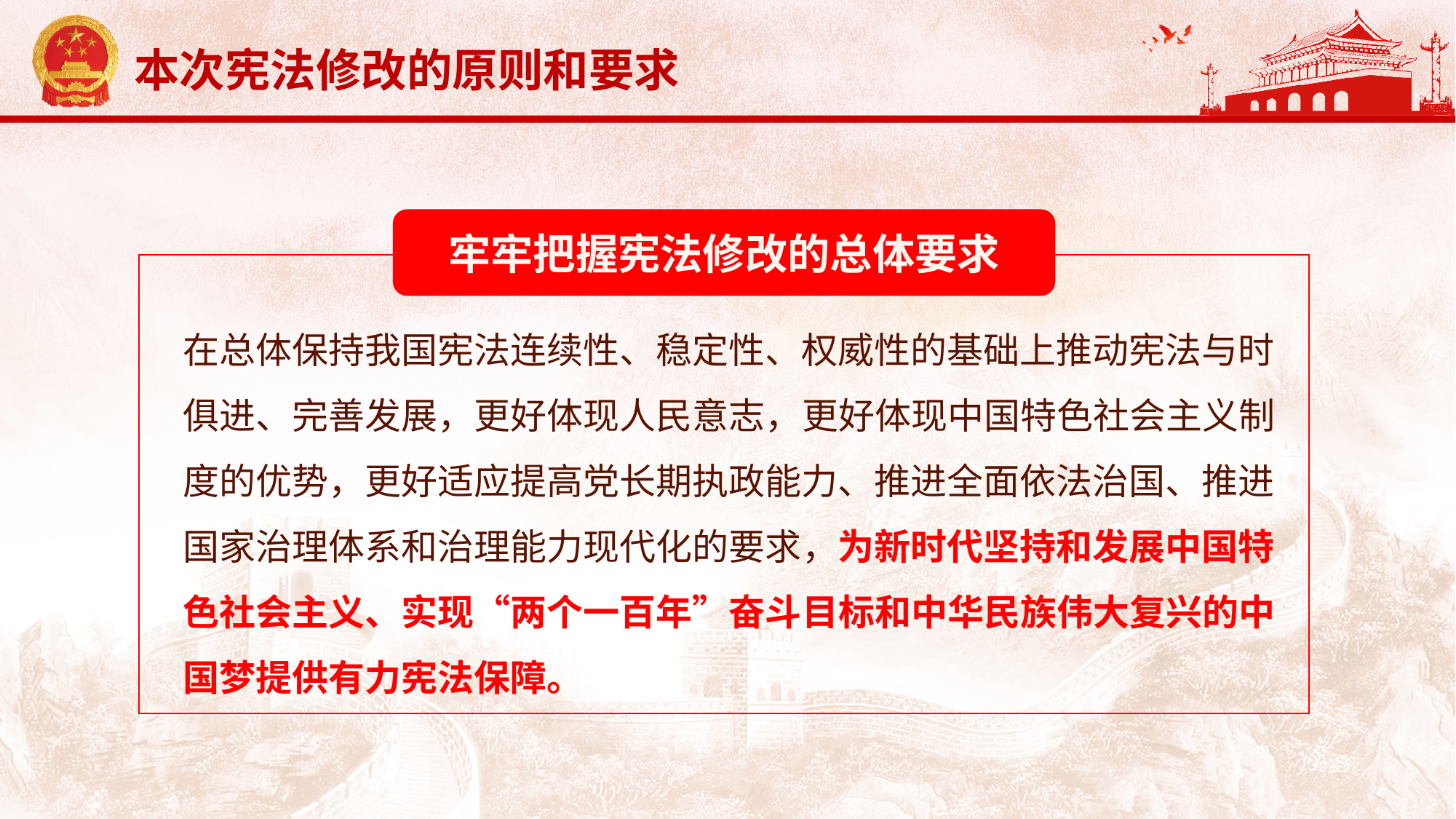

延迟符
牢牢把握宪法修改的总体要求

在总体保持我国宪法连续性、稳定性、权威性的基础上推动宪法与时俱进、完善发展，更好体现人民意志，更好体现中国特色社会主义制度的优势，更好适应提高党长期执政能力、推进全面依法治国、推进国家治理体系和治理能力现代化的要求，为新时代坚持和发展中国特色社会主义、实现“两个一百年”奋斗目标和中华民族伟大复兴的中国梦提供有力宪法保障。